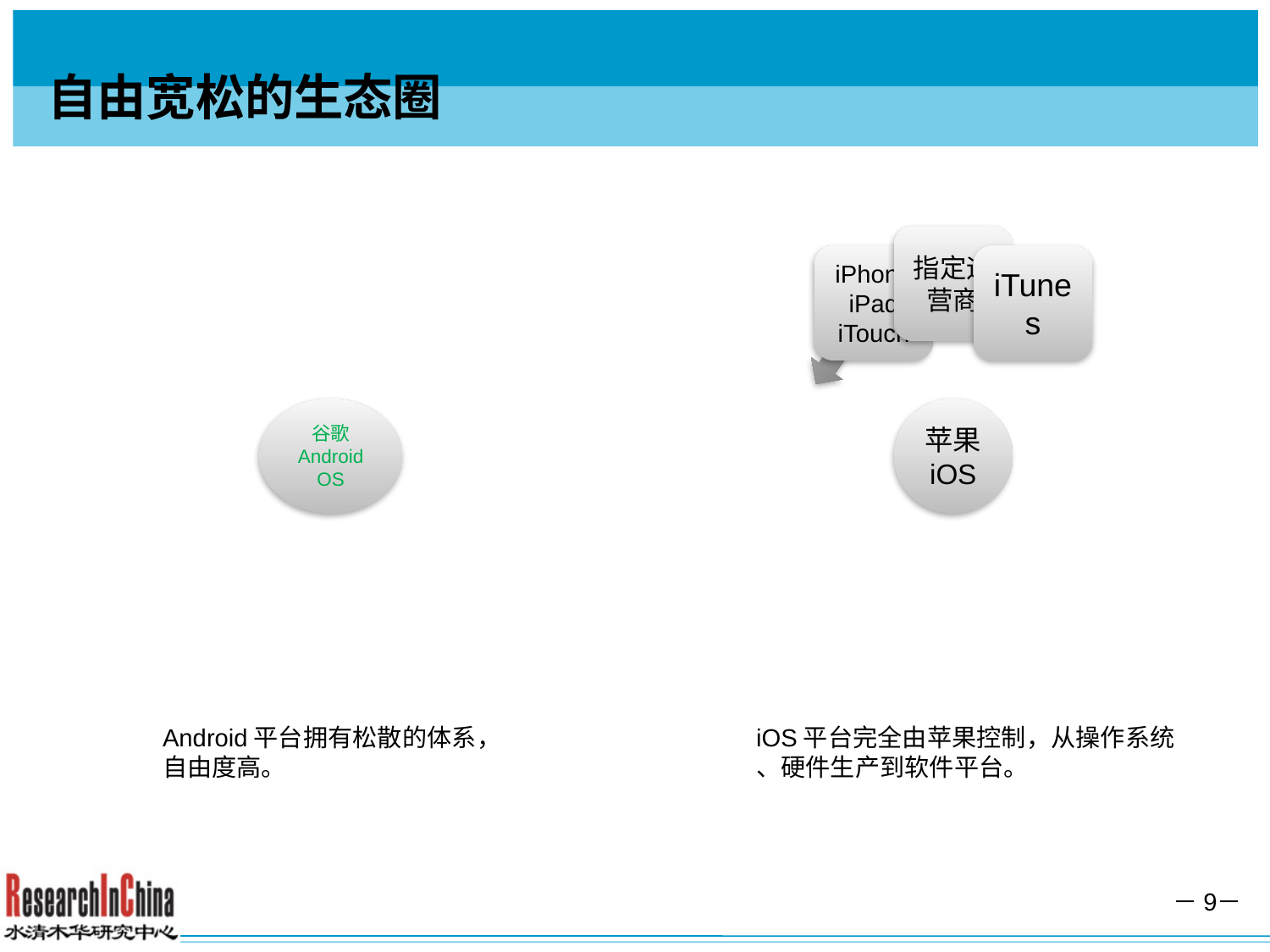

# 自由宽松的生态圈
谷歌
Android OS
苹果
iOS
iPhone
iPad
iTouch

Android平台拥有松散的体系，
自由度高。
iOS平台完全由苹果控制，从操作系统
、硬件生产到软件平台。
－9－